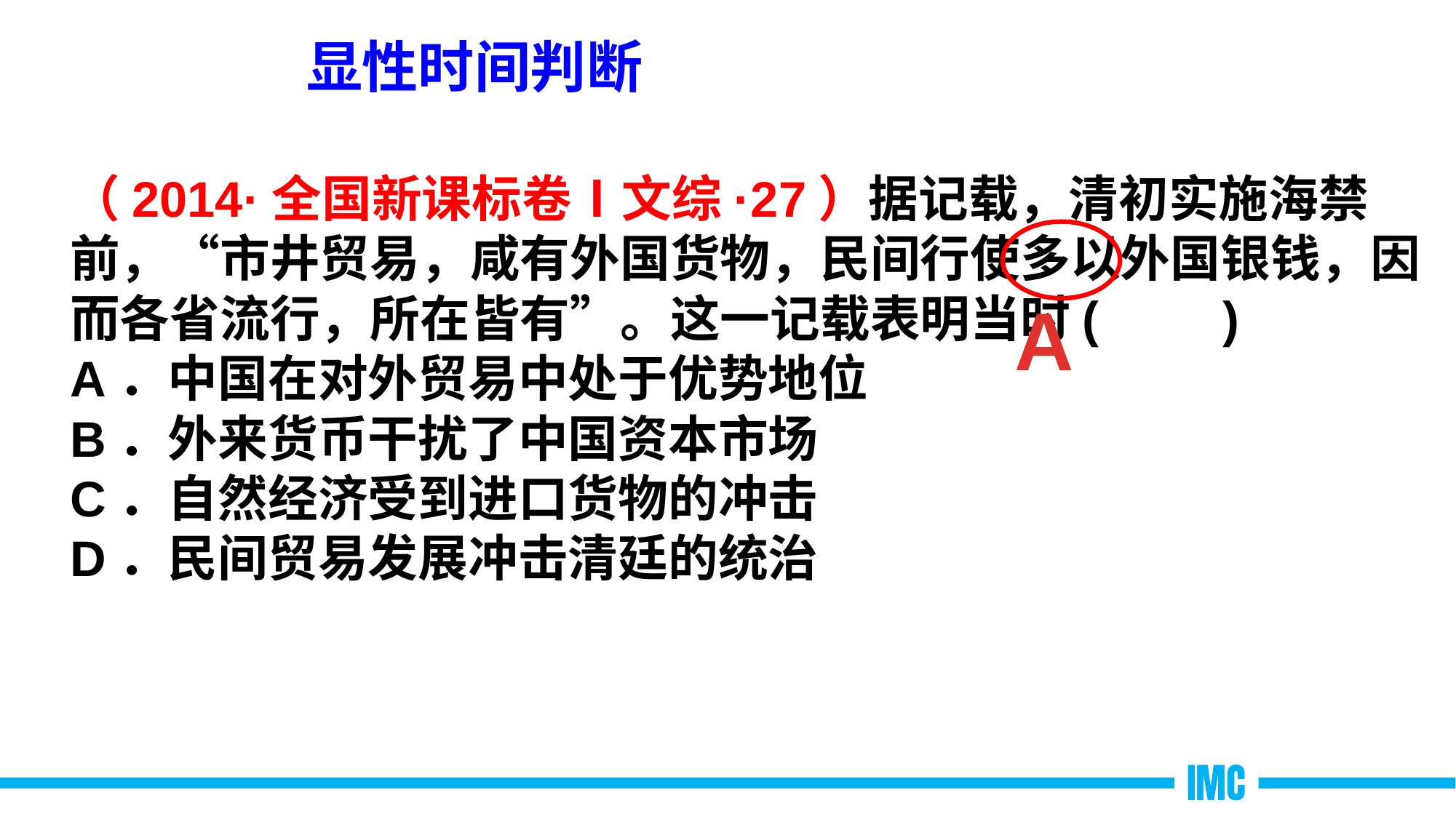

显性时间判断
（2014·全国新课标卷Ⅰ文综·27）据记载，清初实施海禁前，“市井贸易，咸有外国货物，民间行使多以外国银钱，因而各省流行，所在皆有”。这一记载表明当时(　　)
A．中国在对外贸易中处于优势地位
B．外来货币干扰了中国资本市场
C．自然经济受到进口货物的冲击
D．民间贸易发展冲击清廷的统治

A